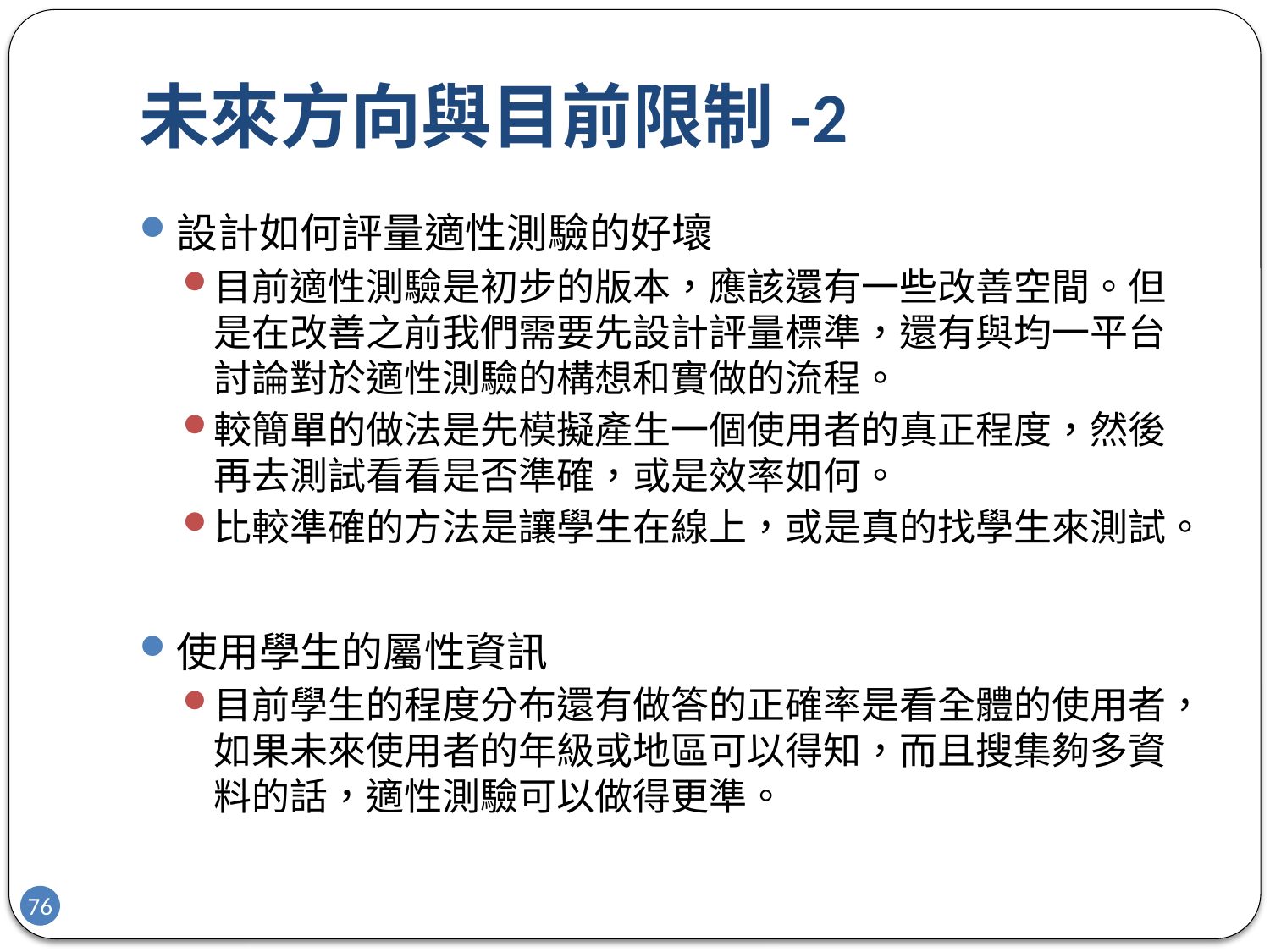

# 未來方向與目前限制-2
設計如何評量適性測驗的好壞
目前適性測驗是初步的版本，應該還有一些改善空間。但是在改善之前我們需要先設計評量標準，還有與均一平台討論對於適性測驗的構想和實做的流程。
較簡單的做法是先模擬產生一個使用者的真正程度，然後再去測試看看是否準確，或是效率如何。
比較準確的方法是讓學生在線上，或是真的找學生來測試。

使用學生的屬性資訊
目前學生的程度分布還有做答的正確率是看全體的使用者，如果未來使用者的年級或地區可以得知，而且搜集夠多資料的話，適性測驗可以做得更準。

76